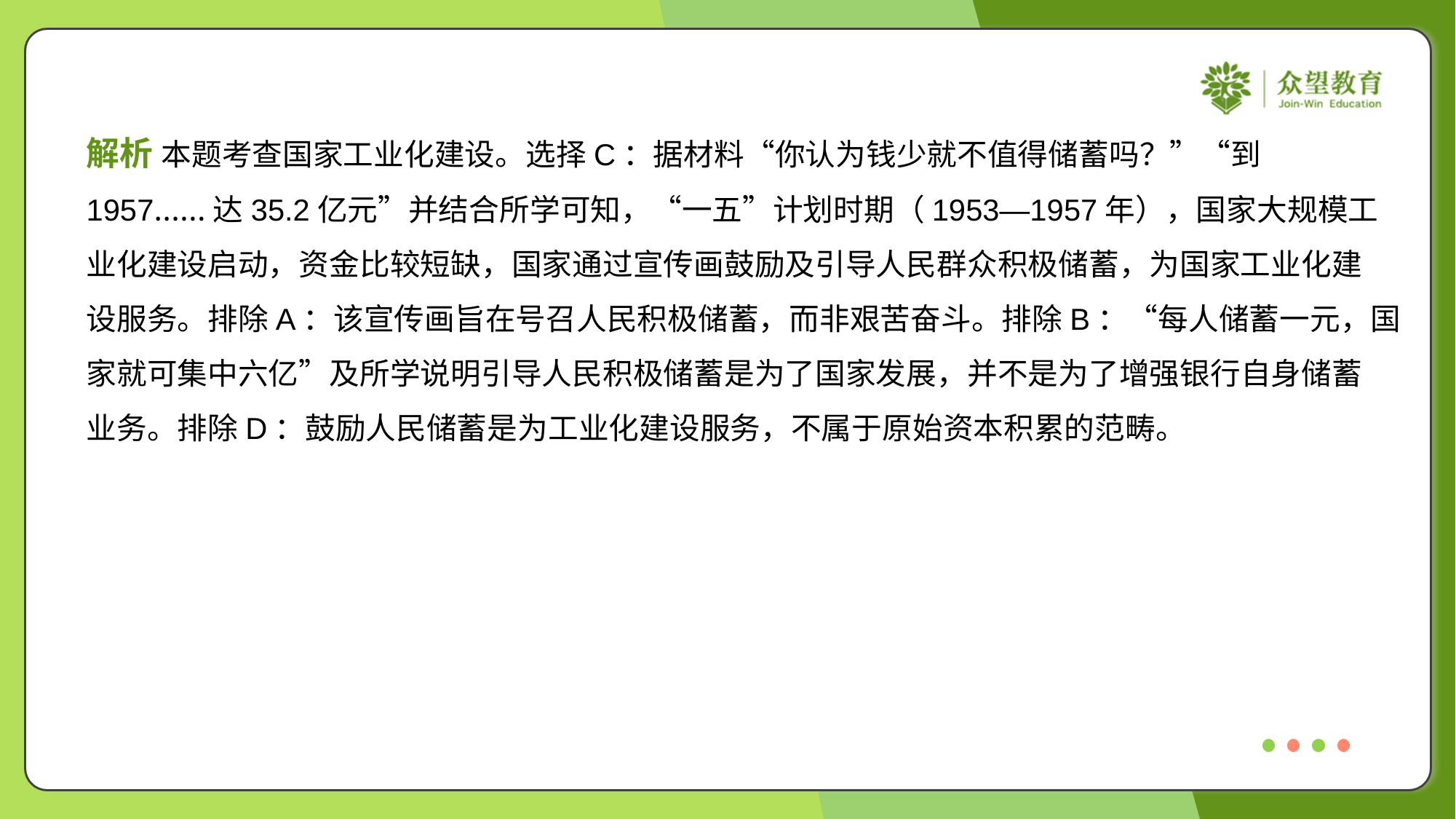

解析 本题考查国家工业化建设。选择C：据材料“你认为钱少就不值得储蓄吗？”“到
1957……达35.2亿元”并结合所学可知，“一五”计划时期（1953—1957年），国家大规模工
业化建设启动，资金比较短缺，国家通过宣传画鼓励及引导人民群众积极储蓄，为国家工业化建
设服务。排除A：该宣传画旨在号召人民积极储蓄，而非艰苦奋斗。排除B：“每人储蓄一元，国
家就可集中六亿”及所学说明引导人民积极储蓄是为了国家发展，并不是为了增强银行自身储蓄
业务。排除D：鼓励人民储蓄是为工业化建设服务，不属于原始资本积累的范畴。